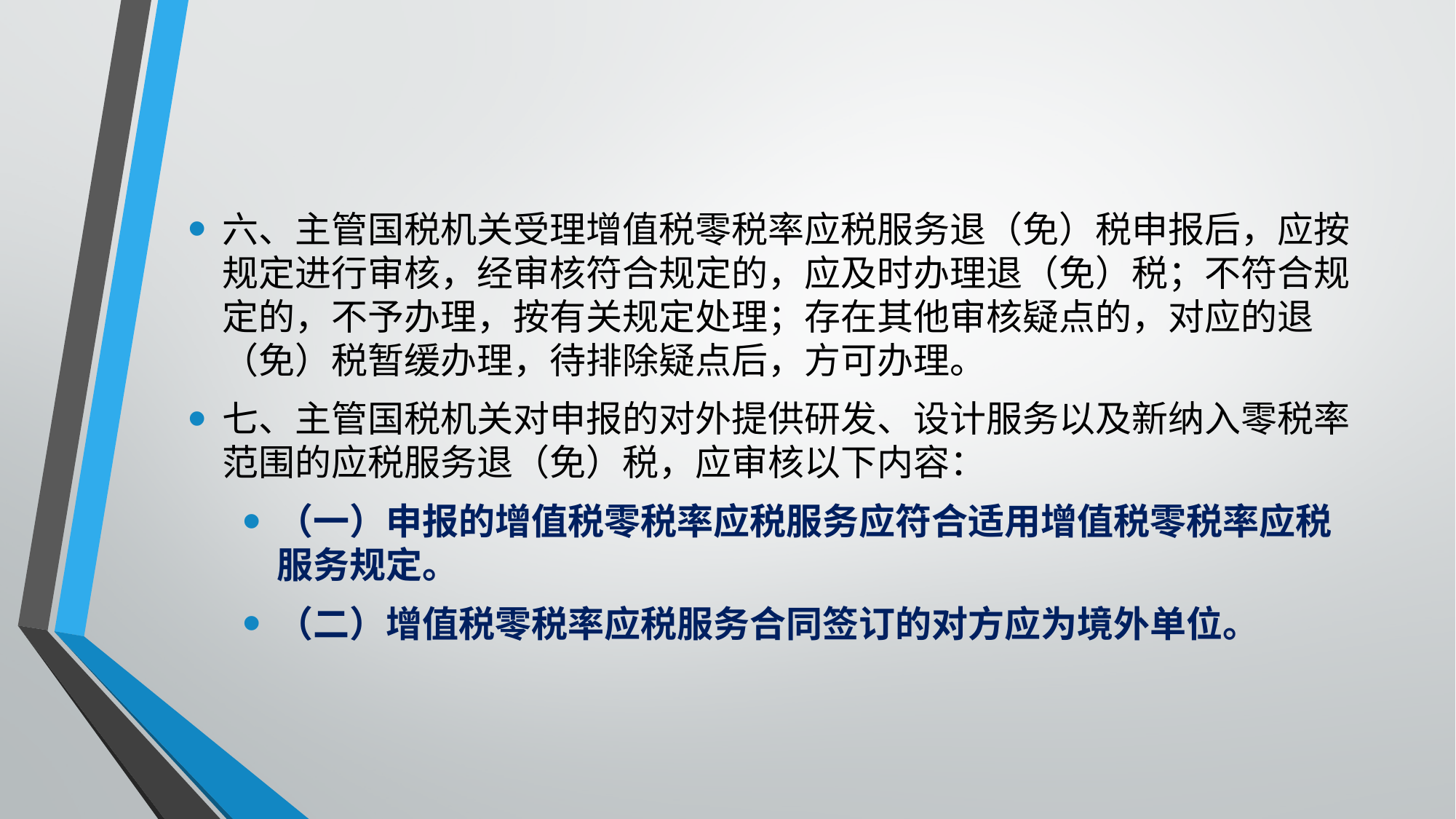

#
六、主管国税机关受理增值税零税率应税服务退（免）税申报后，应按规定进行审核，经审核符合规定的，应及时办理退（免）税；不符合规定的，不予办理，按有关规定处理；存在其他审核疑点的，对应的退（免）税暂缓办理，待排除疑点后，方可办理。
七、主管国税机关对申报的对外提供研发、设计服务以及新纳入零税率范围的应税服务退（免）税，应审核以下内容：
（一）申报的增值税零税率应税服务应符合适用增值税零税率应税服务规定。
（二）增值税零税率应税服务合同签订的对方应为境外单位。